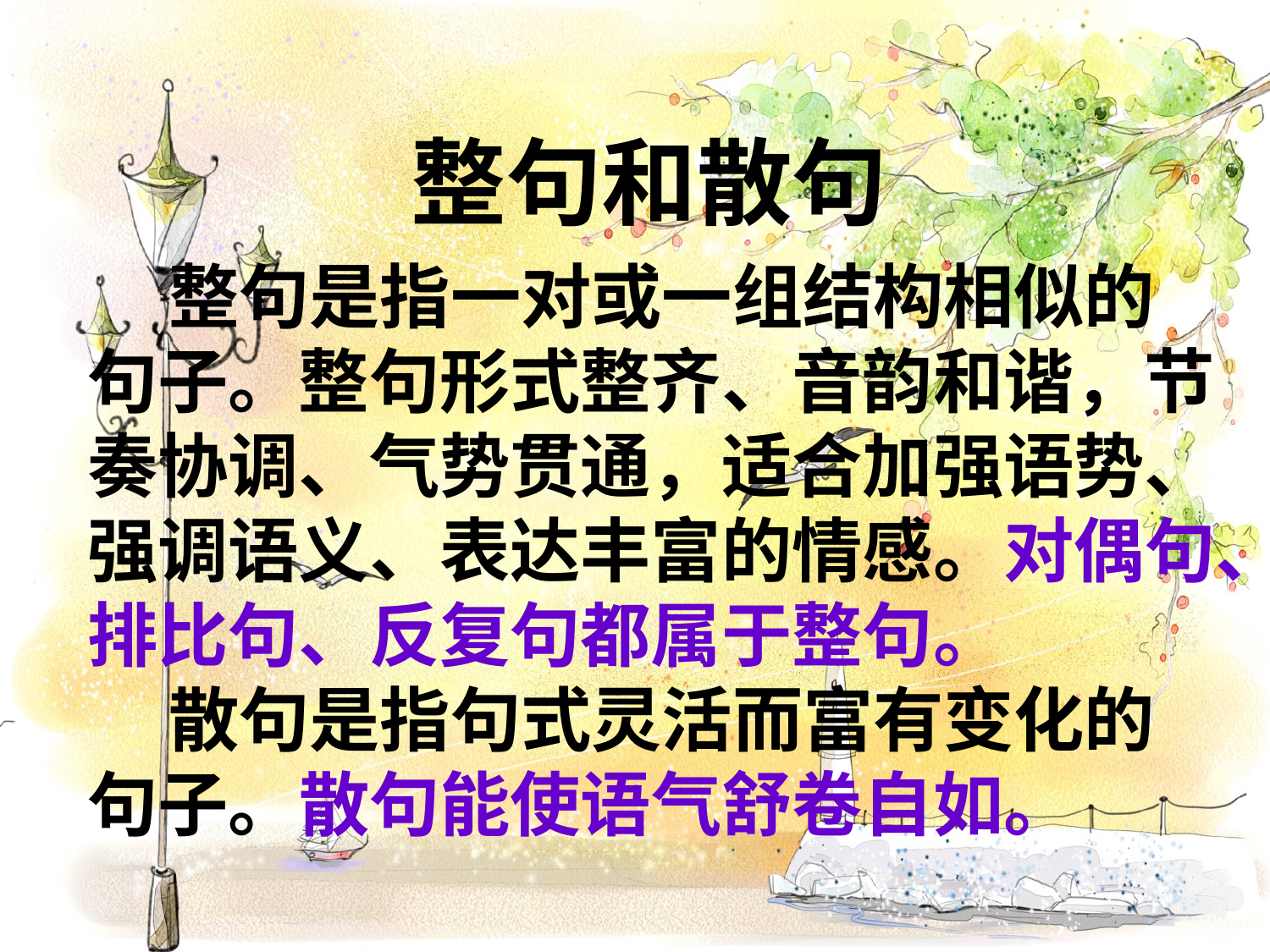

整句和散句
    整句是指一对或一组结构相似的句子。整句形式整齐、音韵和谐，节奏协调、气势贯通，适合加强语势、强调语义、表达丰富的情感。对偶句、排比句、反复句都属于整句。
    散句是指句式灵活而富有变化的句子。散句能使语气舒卷自如。